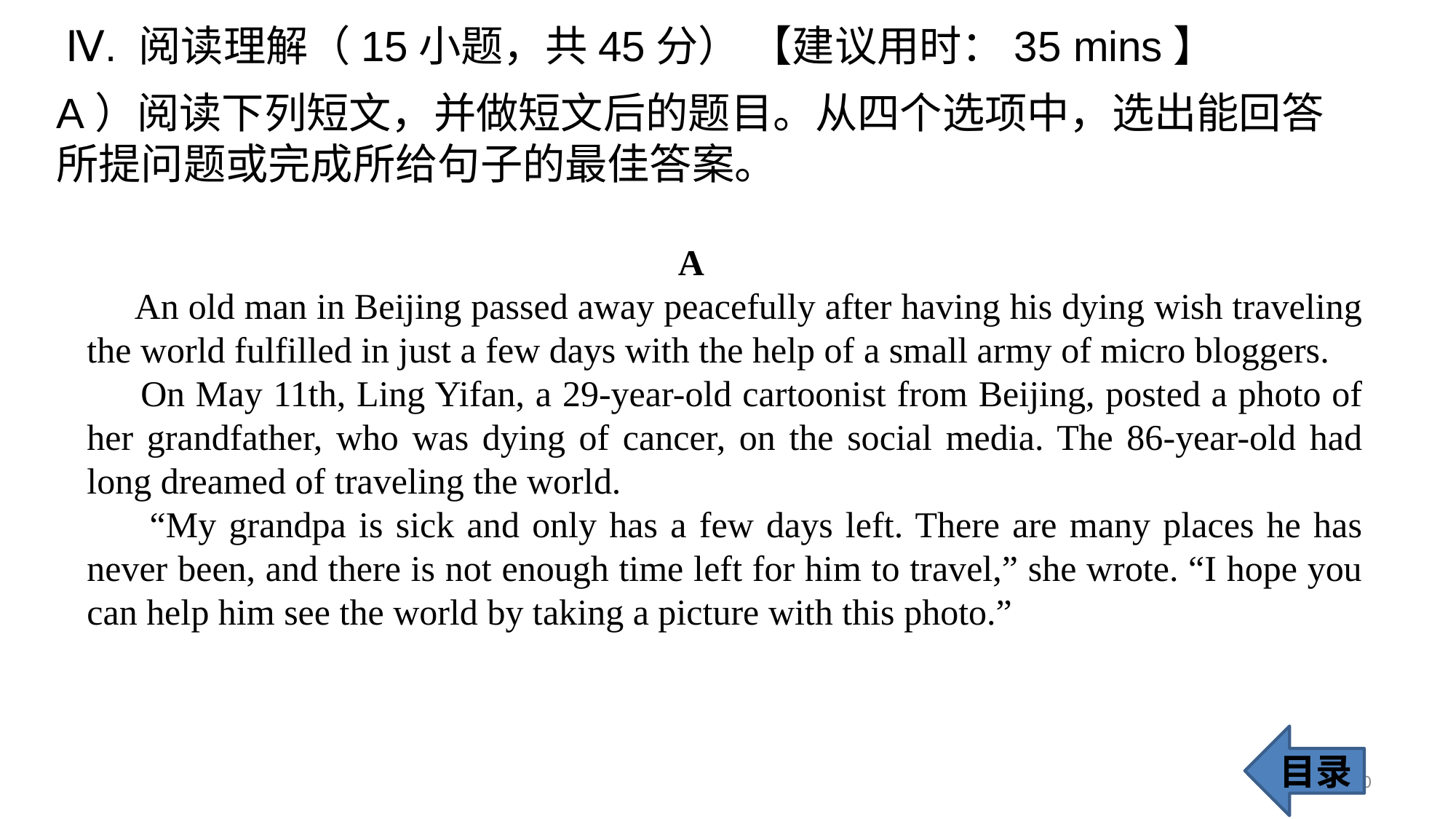

Ⅳ. 阅读理解（15小题，共45分） 【建议用时：35 mins】
A）阅读下列短文，并做短文后的题目。从四个选项中，选出能回答所提问题或完成所给句子的最佳答案。
                                                                 A
     An old man in Beijing passed away peacefully after having his dying wish traveling the world fulfilled in just a few days with the help of a small army of micro bloggers.
     On May 11th, Ling Yifan, a 29-year-old cartoonist from Beijing, posted a photo of her grandfather, who was dying of cancer, on the social media. The 86-year-old had long dreamed of traveling the world.
     “My grandpa is sick and only has a few days left. There are many places he has never been, and there is not enough time left for him to travel,” she wrote. “I hope you can help him see the world by taking a picture with this photo.”
目录
30